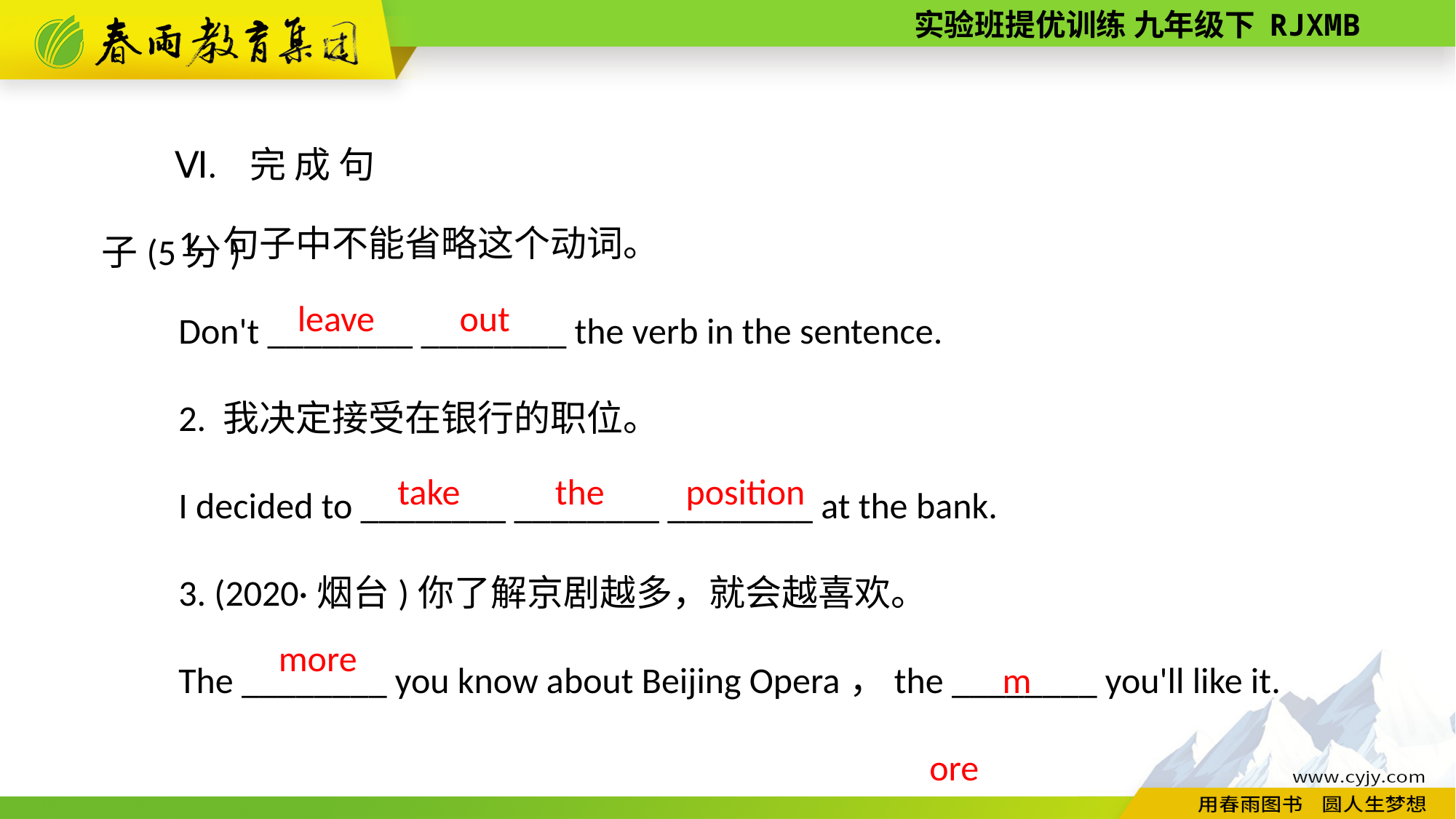

Ⅵ. 完成句子(5分)
1. 句子中不能省略这个动词。
Don't ________ ________ the verb in the sentence.
2. 我决定接受在银行的职位。
I decided to ________ ________ ________ at the bank.
3. (2020·烟台)你了解京剧越多，就会越喜欢。
The ________ you know about Beijing Opera，the ________ you'll like it.
 leave
out
position
the
take
more
more